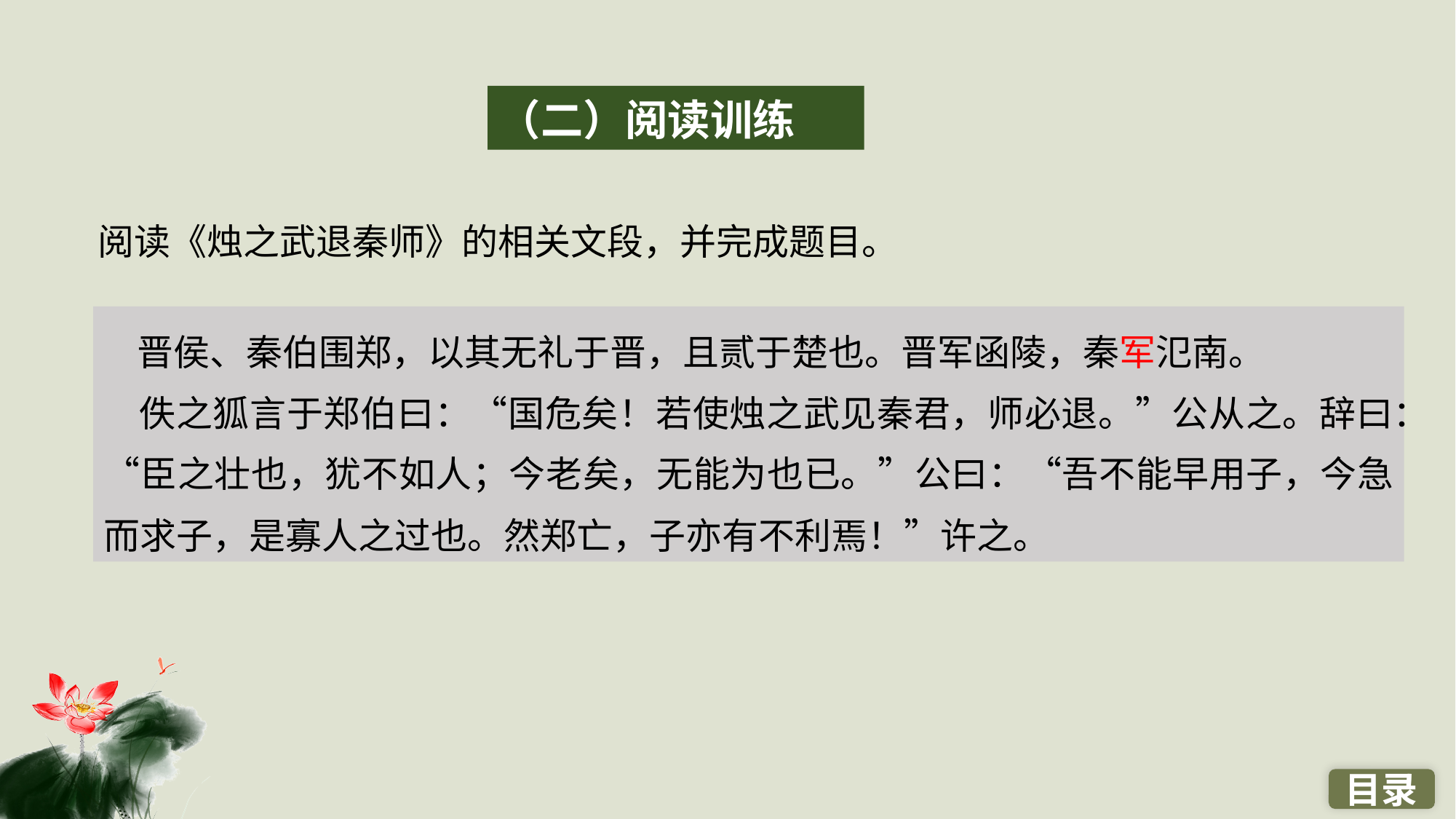

（二）阅读训练
阅读《烛之武退秦师》的相关文段，并完成题目。
   晋侯、秦伯围郑，以其无礼于晋，且贰于楚也。晋军函陵，秦军氾南。
   佚之狐言于郑伯曰：“国危矣！若使烛之武见秦君，师必退。”公从之。辞曰：“臣之壮也，犹不如人；今老矣，无能为也已。”公曰：“吾不能早用子，今急而求子，是寡人之过也。然郑亡，子亦有不利焉！”许之。